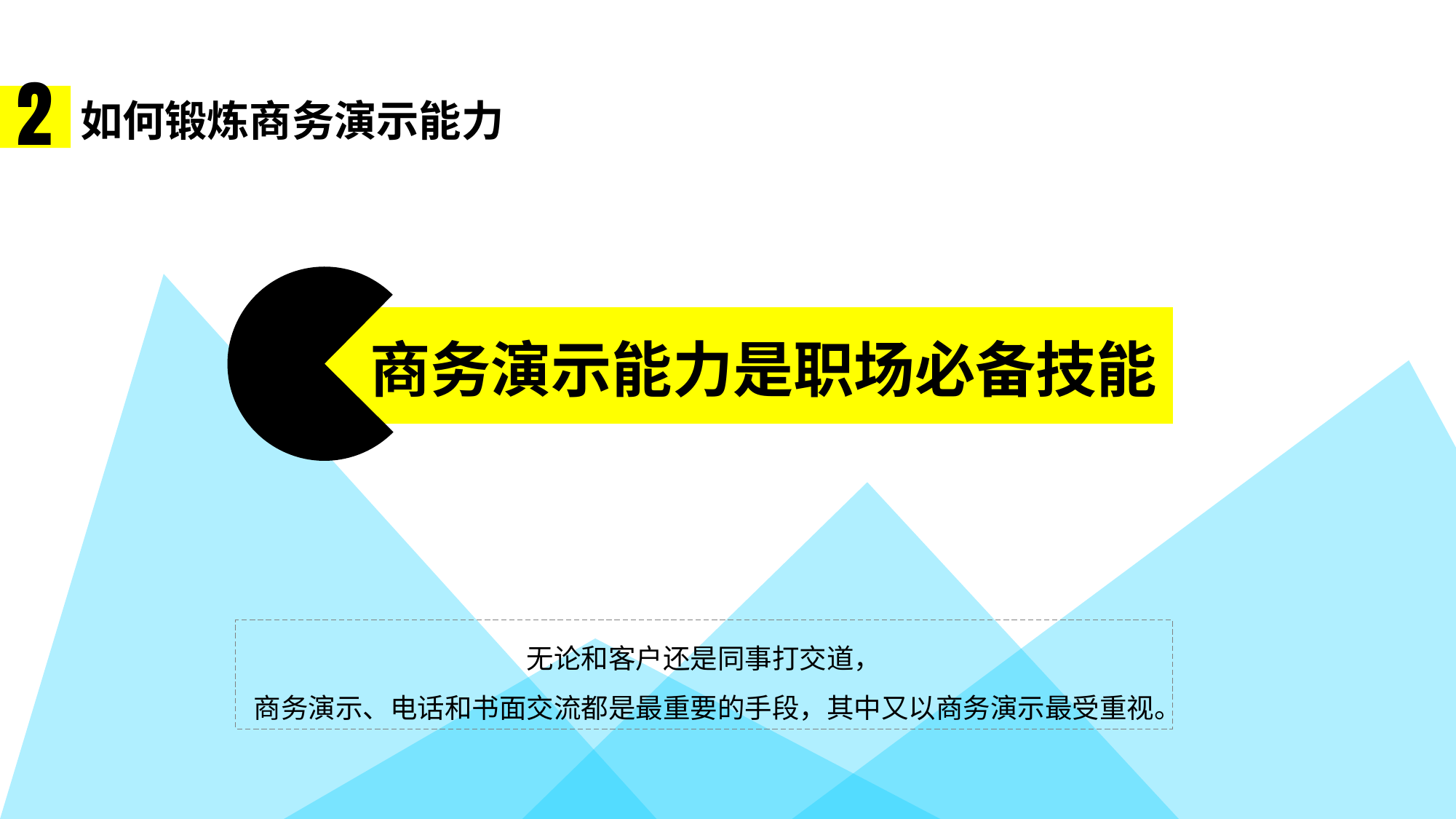

2
# 如何锻炼商务演示能力

商务演示能力是职场必备技能
无论和客户还是同事打交道，
商务演示、电话和书面交流都是最重要的手段，其中又以商务演示最受重视。